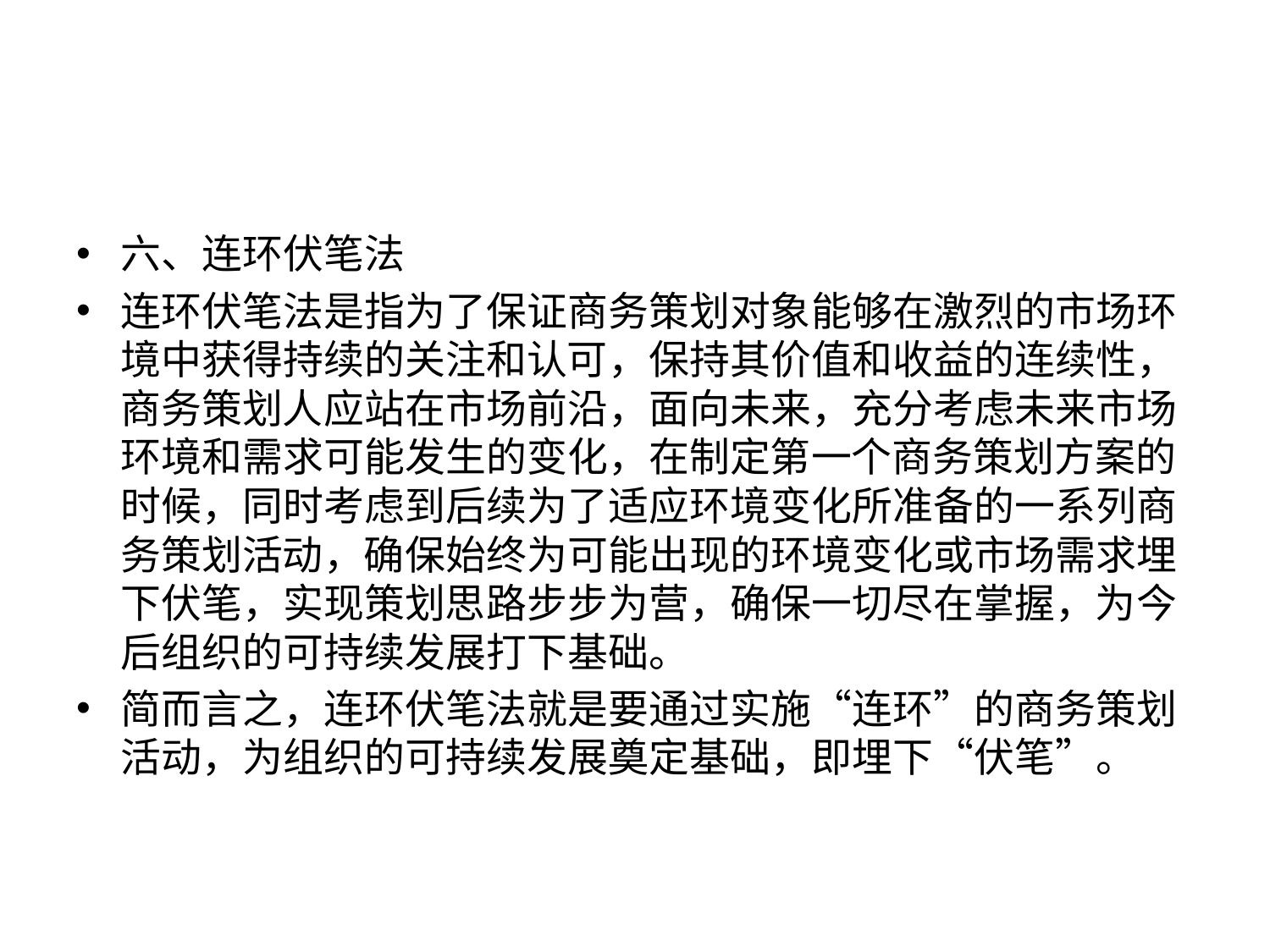

#
六、连环伏笔法
连环伏笔法是指为了保证商务策划对象能够在激烈的市场环境中获得持续的关注和认可，保持其价值和收益的连续性，商务策划人应站在市场前沿，面向未来，充分考虑未来市场环境和需求可能发生的变化，在制定第一个商务策划方案的时候，同时考虑到后续为了适应环境变化所准备的一系列商务策划活动，确保始终为可能出现的环境变化或市场需求埋下伏笔，实现策划思路步步为营，确保一切尽在掌握，为今后组织的可持续发展打下基础。
简而言之，连环伏笔法就是要通过实施“连环”的商务策划活动，为组织的可持续发展奠定基础，即埋下“伏笔”。